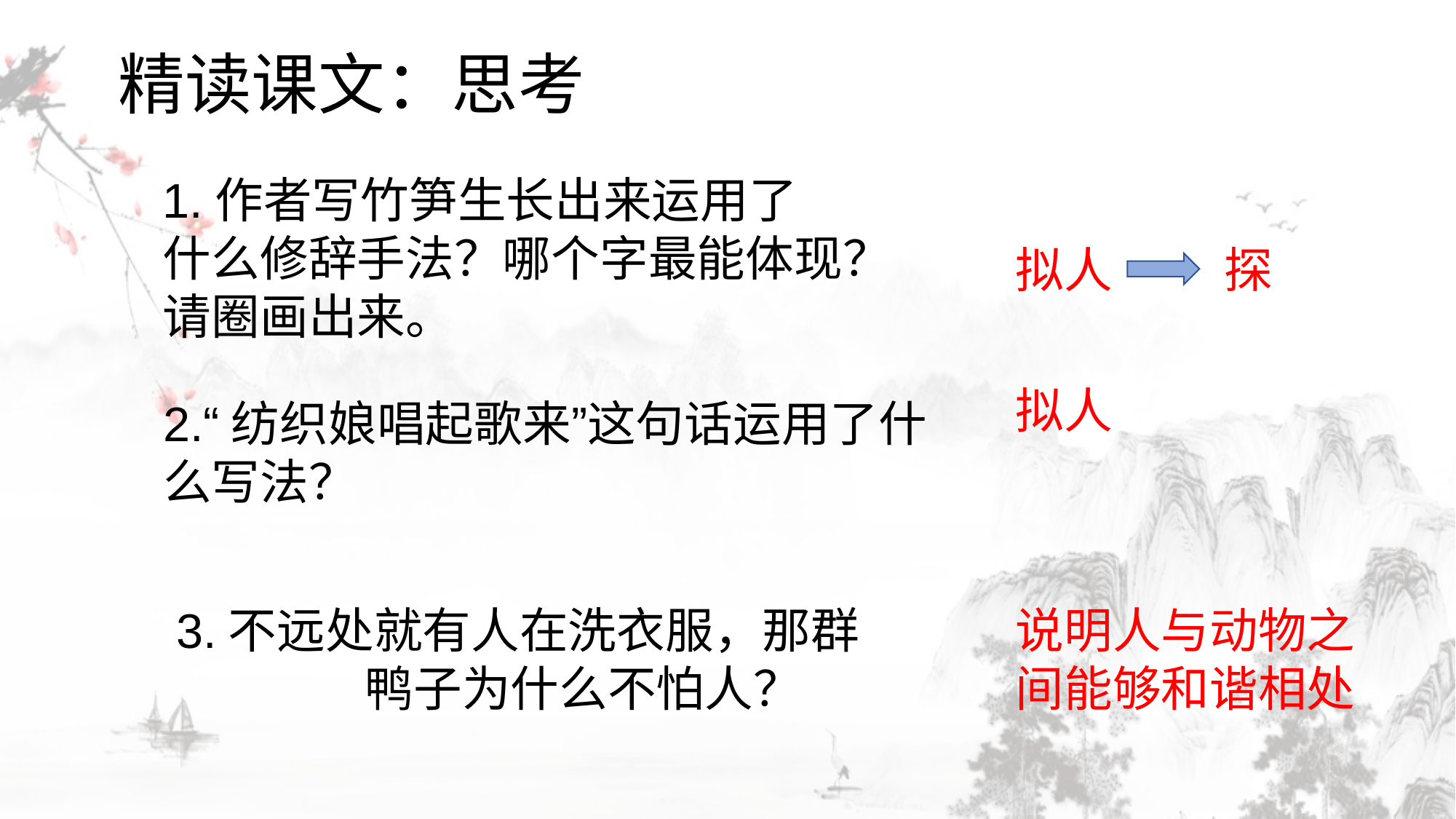

精读课文：思考
1.作者写竹笋生长出来运用了什么修辞手法？哪个字最能体现？请圈画出来。
拟人
探

拟人
2.“纺织娘唱起歌来”这句话运用了什么写法？
 3.不远处就有人在洗衣服，那群                     鸭子为什么不怕人？
说明人与动物之间能够和谐相处